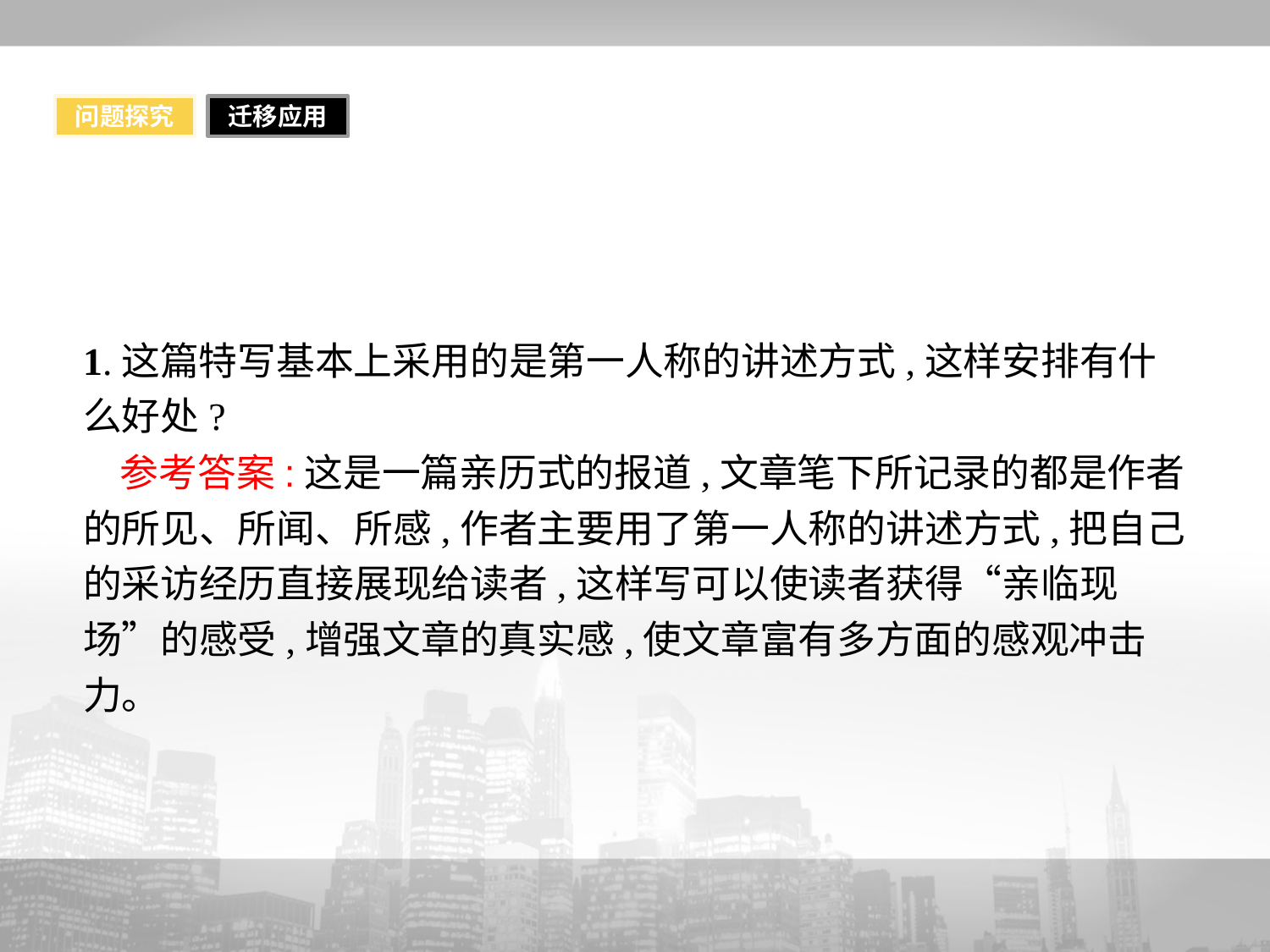

问题探究
迁移应用
1.这篇特写基本上采用的是第一人称的讲述方式,这样安排有什么好处?
参考答案:这是一篇亲历式的报道,文章笔下所记录的都是作者的所见、所闻、所感,作者主要用了第一人称的讲述方式,把自己的采访经历直接展现给读者,这样写可以使读者获得“亲临现场”的感受,增强文章的真实感,使文章富有多方面的感观冲击力。